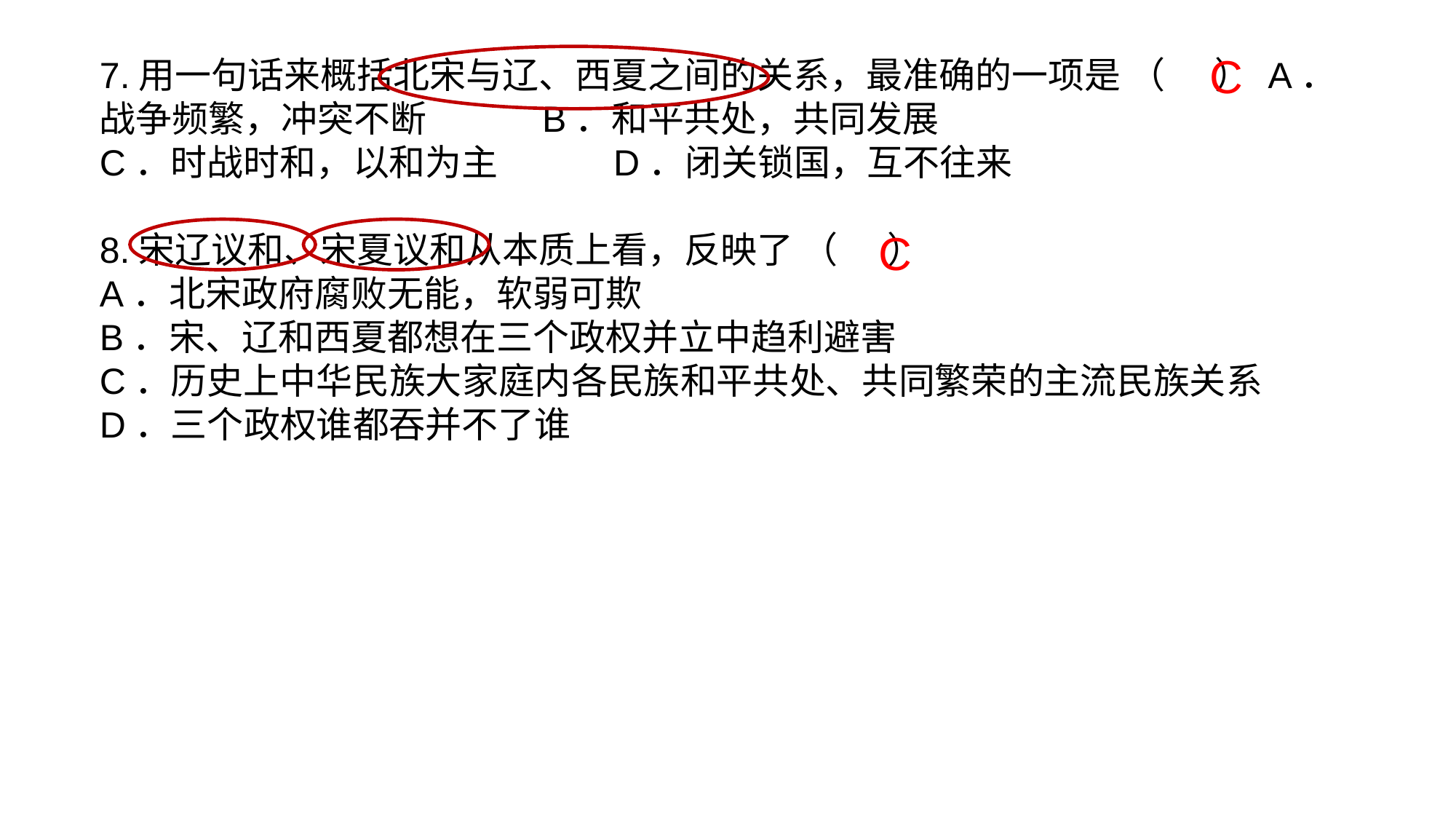

C
7.用一句话来概括北宋与辽、西夏之间的关系，最准确的一项是 （      ） A．战争频繁，冲突不断             B．和平共处，共同发展
C．时战时和，以和为主             D．闭关锁国，互不往来

8.宋辽议和、宋夏议和从本质上看，反映了 （      ）
A．北宋政府腐败无能，软弱可欺
B．宋、辽和西夏都想在三个政权并立中趋利避害
C．历史上中华民族大家庭内各民族和平共处、共同繁荣的主流民族关系
D．三个政权谁都吞并不了谁

C